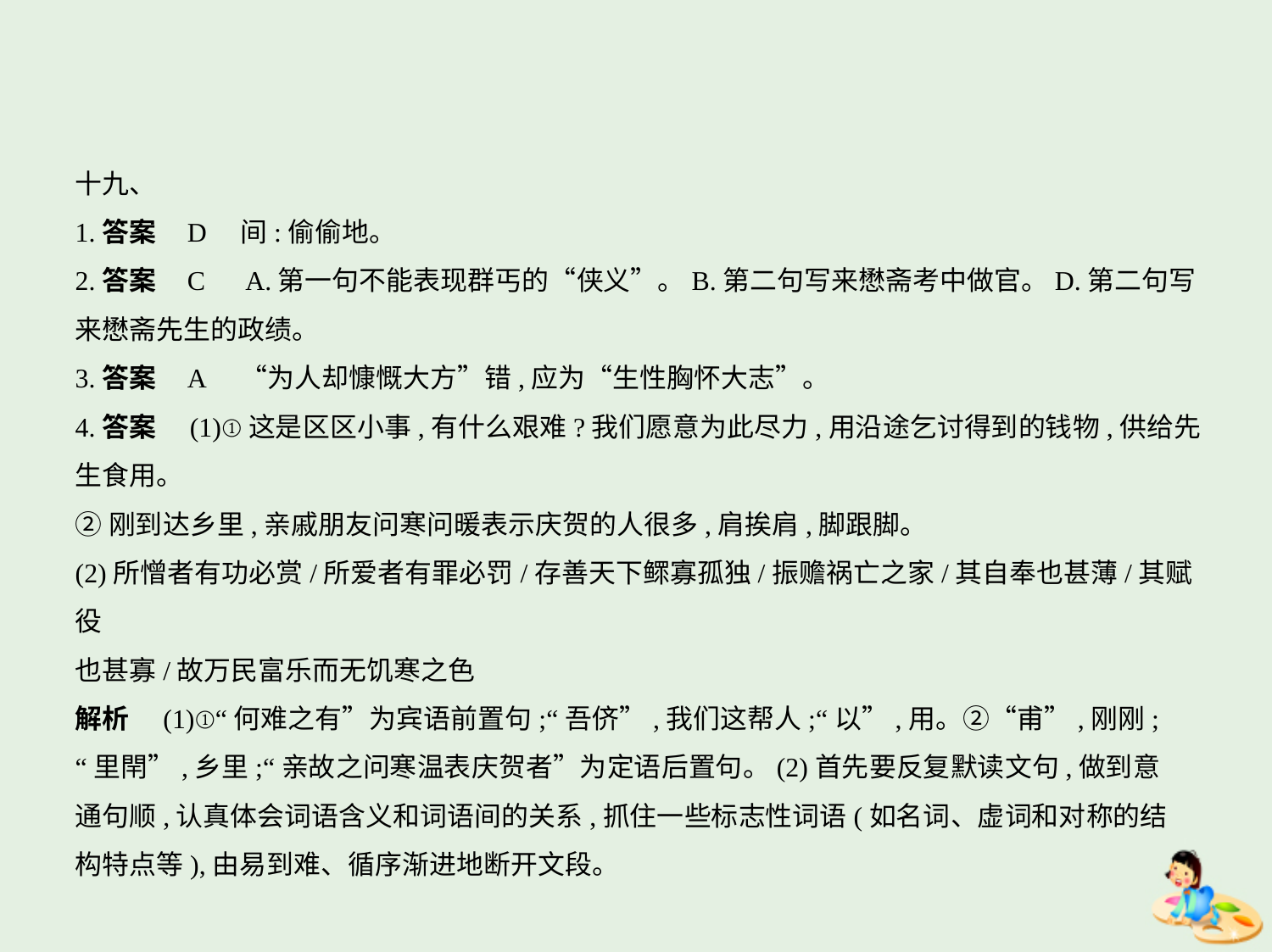

十九、
1.答案    D　间:偷偷地。
2.答案    C　A.第一句不能表现群丐的“侠义”。B.第二句写来懋斋考中做官。D.第二句写
来懋斋先生的政绩。
3.答案    A　“为人却慷慨大方”错,应为“生性胸怀大志”。
4.答案　(1)①这是区区小事,有什么艰难?我们愿意为此尽力,用沿途乞讨得到的钱物,供给先
生食用。
②刚到达乡里,亲戚朋友问寒问暖表示庆贺的人很多,肩挨肩,脚跟脚。
(2)所憎者有功必赏/所爱者有罪必罚/存善天下鳏寡孤独/振赡祸亡之家/其自奉也甚薄/其赋役
也甚寡/故万民富乐而无饥寒之色
解析　(1)①“何难之有”为宾语前置句;“吾侪”,我们这帮人;“以”,用。②“甫”,刚刚;
“里閈”,乡里;“亲故之问寒温表庆贺者”为定语后置句。(2)首先要反复默读文句,做到意
通句顺,认真体会词语含义和词语间的关系,抓住一些标志性词语(如名词、虚词和对称的结
构特点等),由易到难、循序渐进地断开文段。